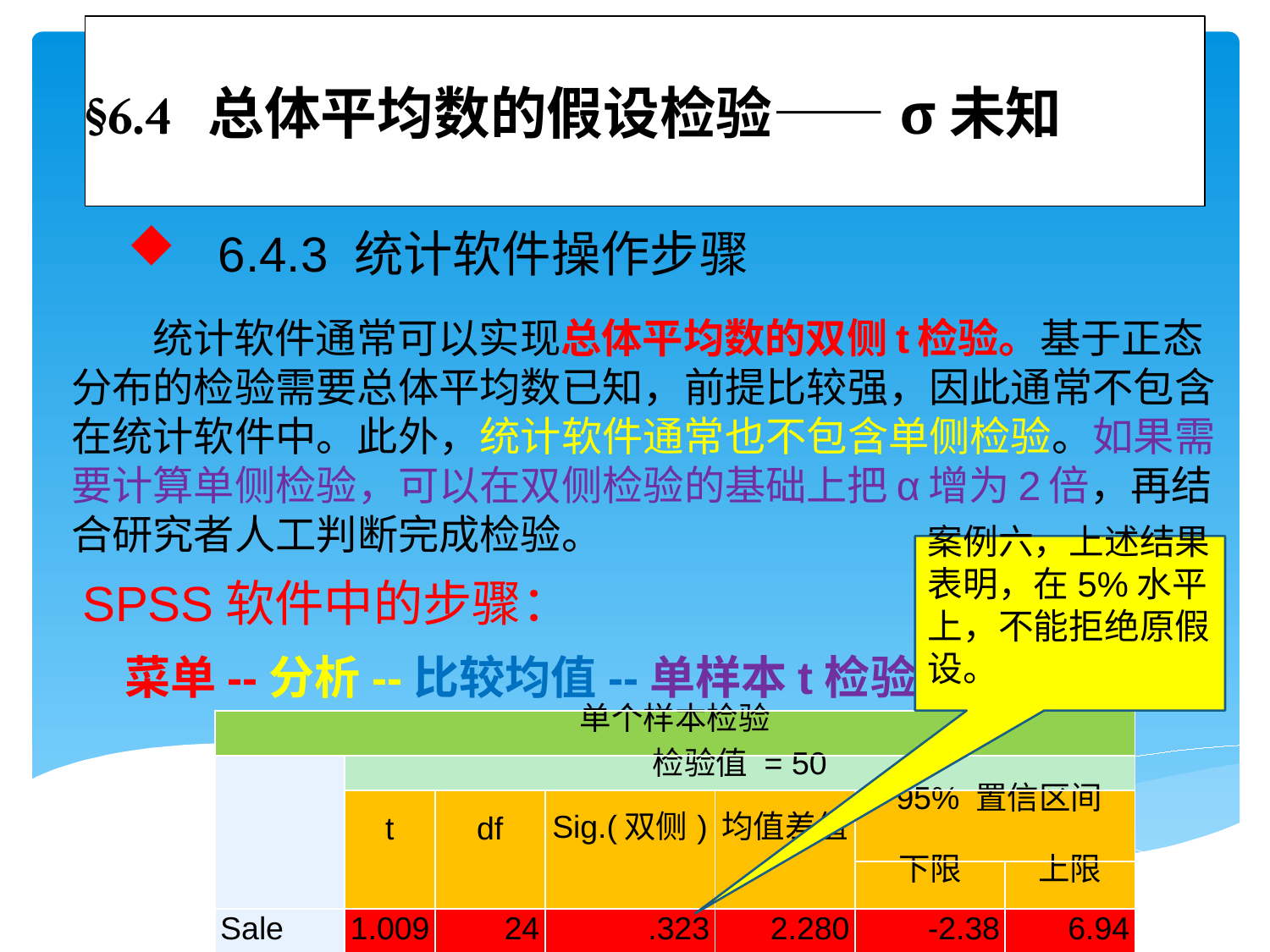

# §6.4  总体平均数的假设检验——σ未知
  6.4.3 统计软件操作步骤
        统计软件通常可以实现总体平均数的双侧t检验。基于正态分布的检验需要总体平均数已知，前提比较强，因此通常不包含在统计软件中。此外，统计软件通常也不包含单侧检验。如果需要计算单侧检验，可以在双侧检验的基础上把α增为2倍，再结合研究者人工判断完成检验。

案例六，上述结果表明，在5%水平上，不能拒绝原假设。

SPSS软件中的步骤：
   菜单--分析--比较均值--单样本t检验。
| 单个样本检验 |  |  |  |  |  |  |
| --- | --- | --- | --- | --- | --- | --- |
|  | 检验值 = 50 |  |  |  |  |  |
|  | t | df | Sig.(双侧) | 均值差值 | 95% 置信区间 |  |
|  |  |  |  |  | 下限 | 上限 |
| Sale | 1.009 | 24 | .323 | 2.280 | -2.38 | 6.94 |